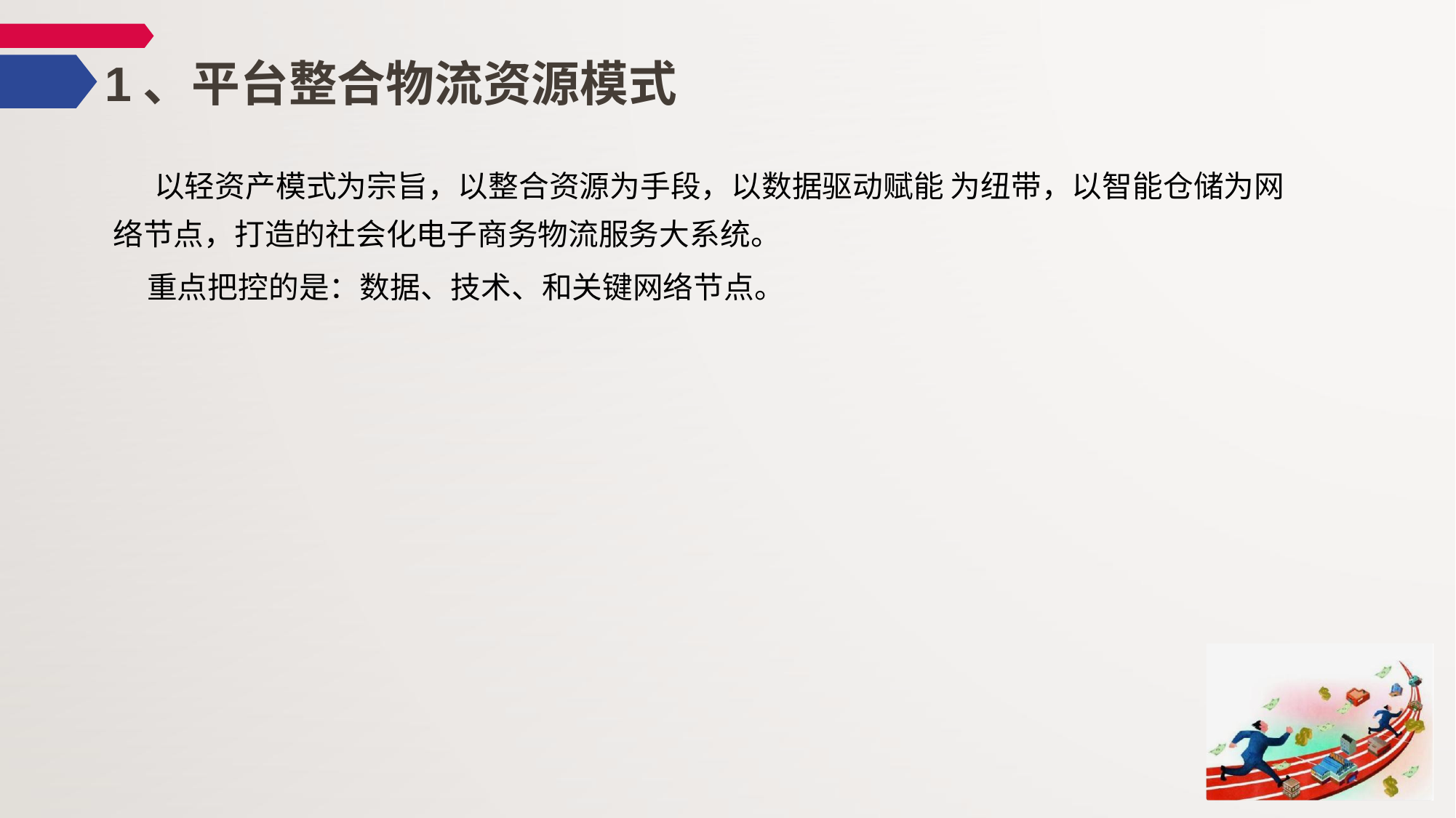

# 1、平台整合物流资源模式
    以轻资产模式为宗旨，以整合资源为手段，以数据驱动赋能 为纽带，以智能仓储为网络节点，打造的社会化电子商务物流服务大系统。
    重点把控的是：数据、技术、和关键网络节点。